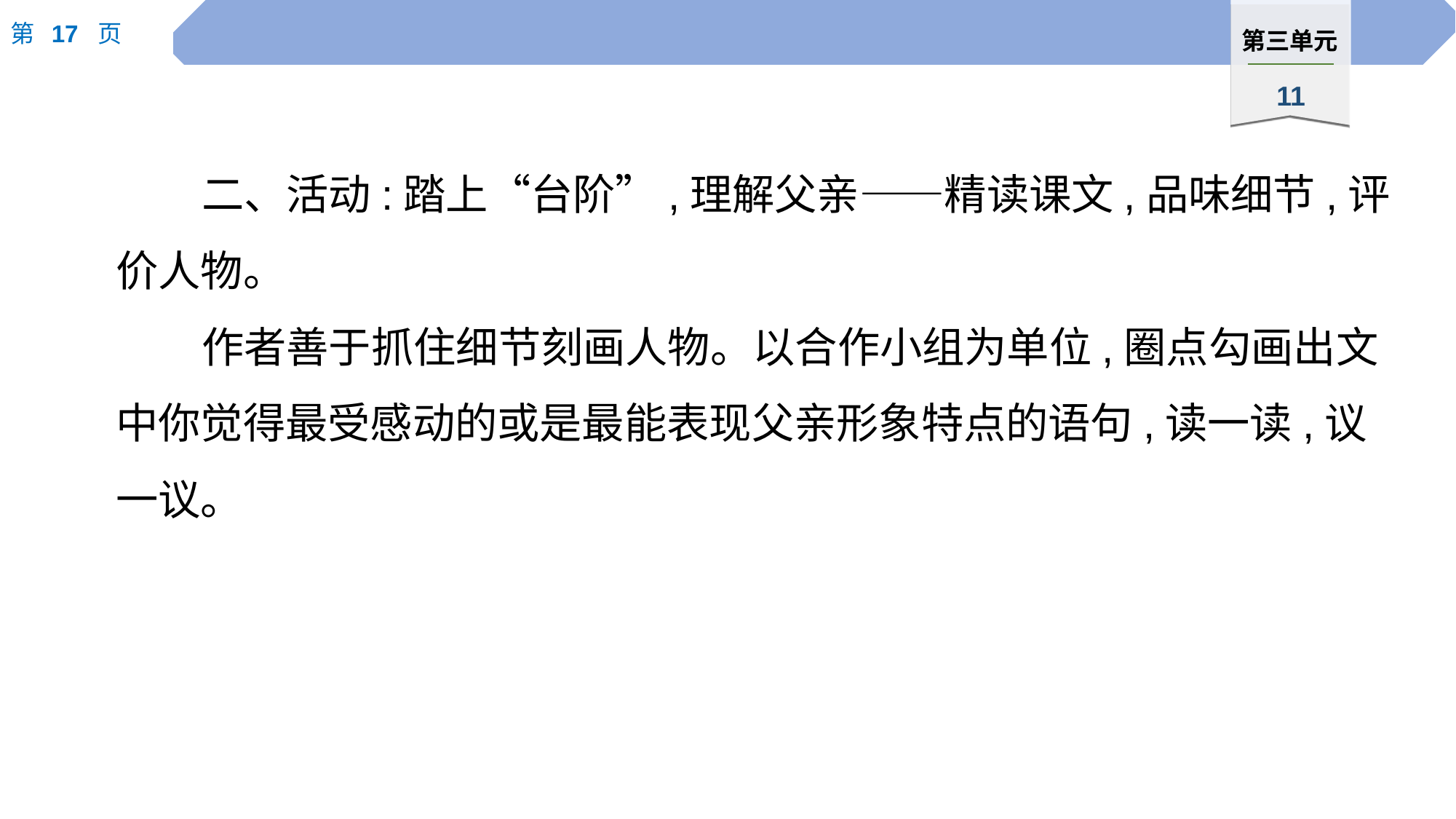

二、活动:踏上“台阶”,理解父亲——精读课文,品味细节,评价人物。
作者善于抓住细节刻画人物。以合作小组为单位,圈点勾画出文中你觉得最受感动的或是最能表现父亲形象特点的语句,读一读,议一议。